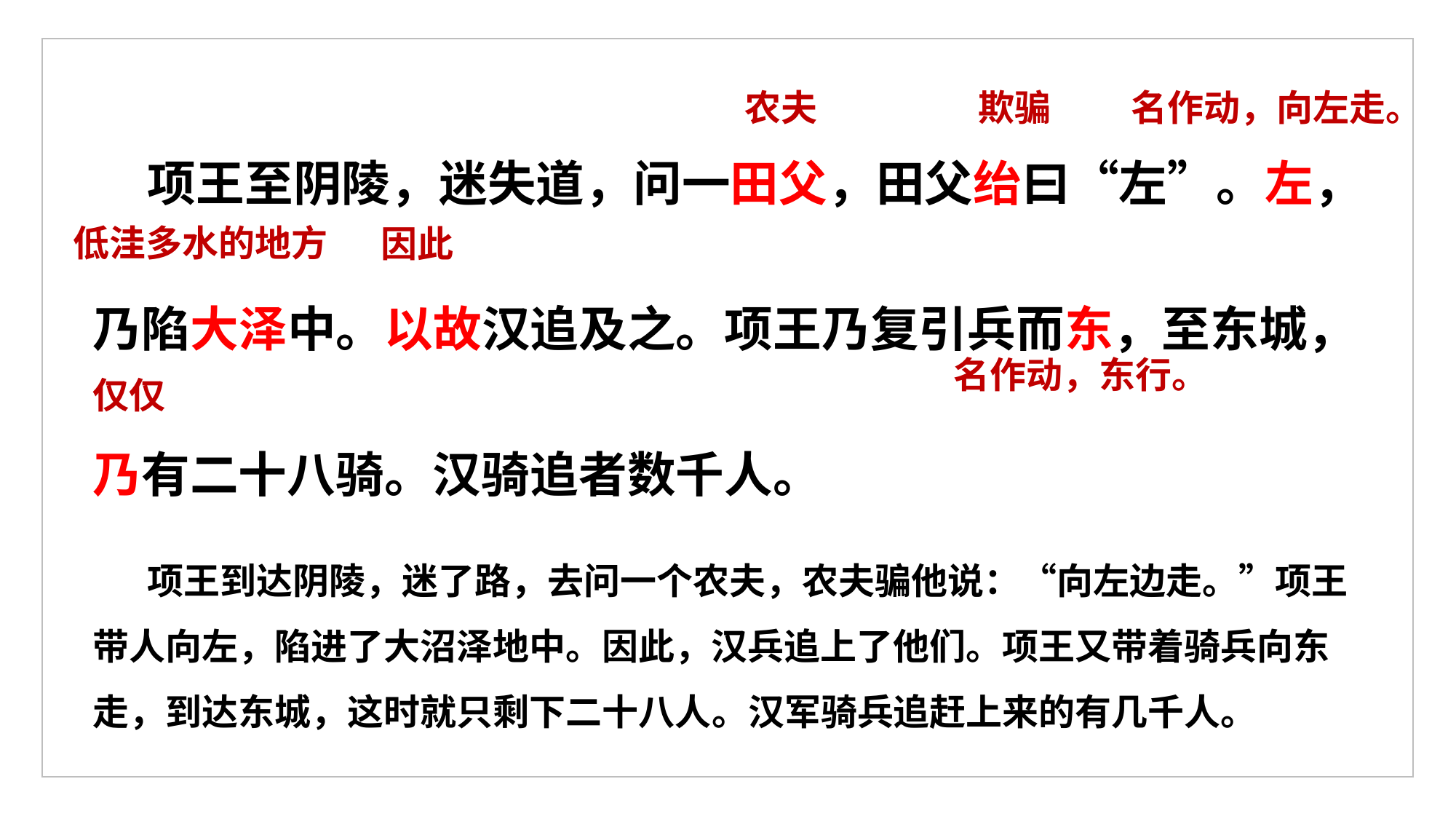

项王至阴陵，迷失道，问一田父，田父绐曰“左”。左，乃陷大泽中。以故汉追及之。项王乃复引兵而东，至东城，乃有二十八骑。汉骑追者数千人。
农夫
名作动，向左走。
欺骗
低洼多水的地方
因此
名作动，东行。
仅仅
项王到达阴陵，迷了路，去问一个农夫，农夫骗他说：“向左边走。”项王带人向左，陷进了大沼泽地中。因此，汉兵追上了他们。项王又带着骑兵向东走，到达东城，这时就只剩下二十八人。汉军骑兵追赶上来的有几千人。